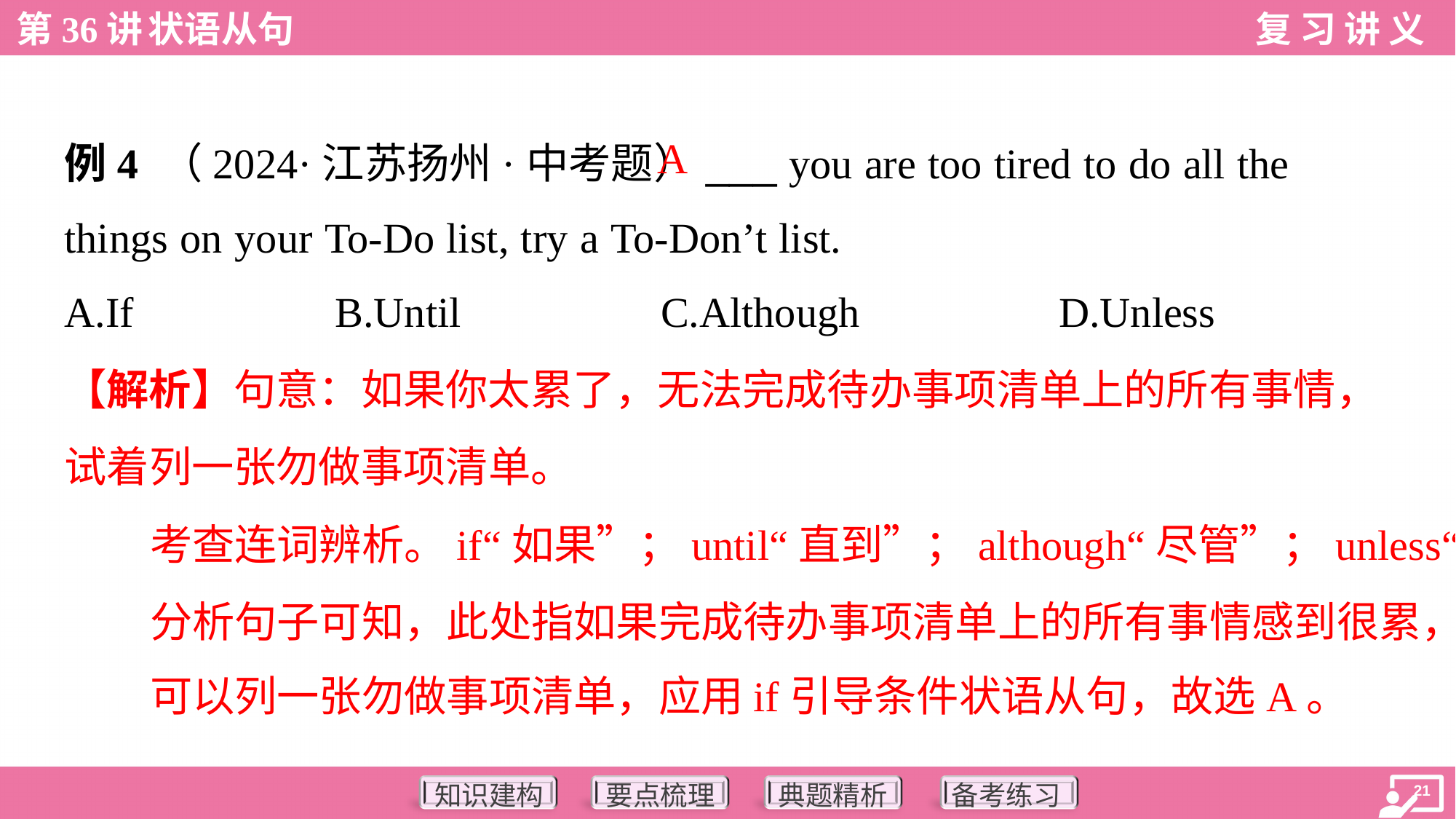

A
例4 （2024·江苏扬州·中考题）___ you are too tired to do all the
things on your To-Do list, try a To-Don’t list.
A.If	B.Until	C.Although	D.Unless
【解析】句意：如果你太累了，无法完成待办事项清单上的所有事情，
试着列一张勿做事项清单。
考查连词辨析。if“如果”；until“直到”；although“尽管”；unless“除非”。
分析句子可知，此处指如果完成待办事项清单上的所有事情感到很累，
可以列一张勿做事项清单，应用if引导条件状语从句，故选A。